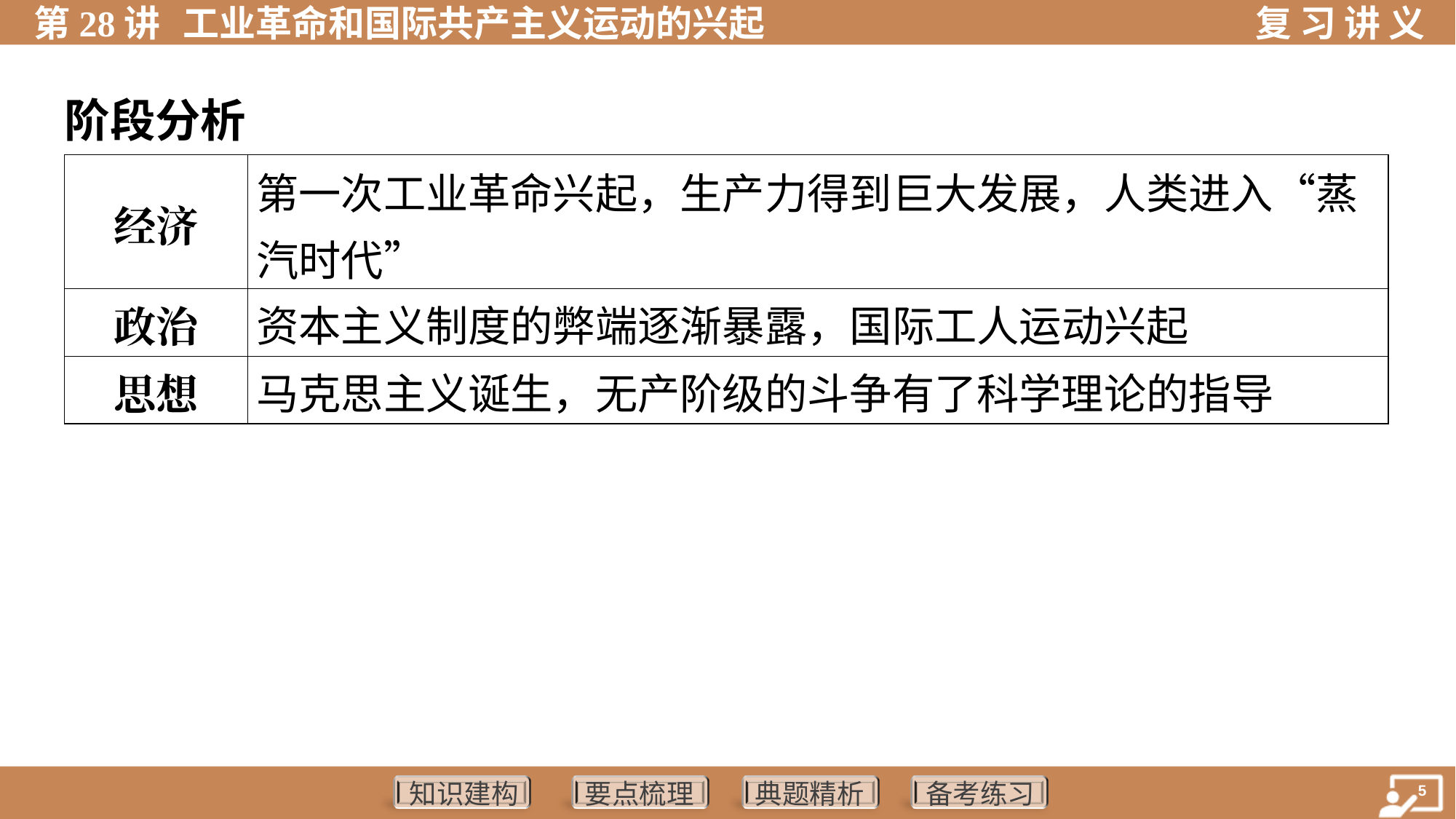

阶段分析
| 经济 | 第一次工业革命兴起，生产力得到巨大发展，人类进入“蒸汽时代” |
| --- | --- |
| 政治 | 资本主义制度的弊端逐渐暴露，国际工人运动兴起 |
| 思想 | 马克思主义诞生，无产阶级的斗争有了科学理论的指导 |